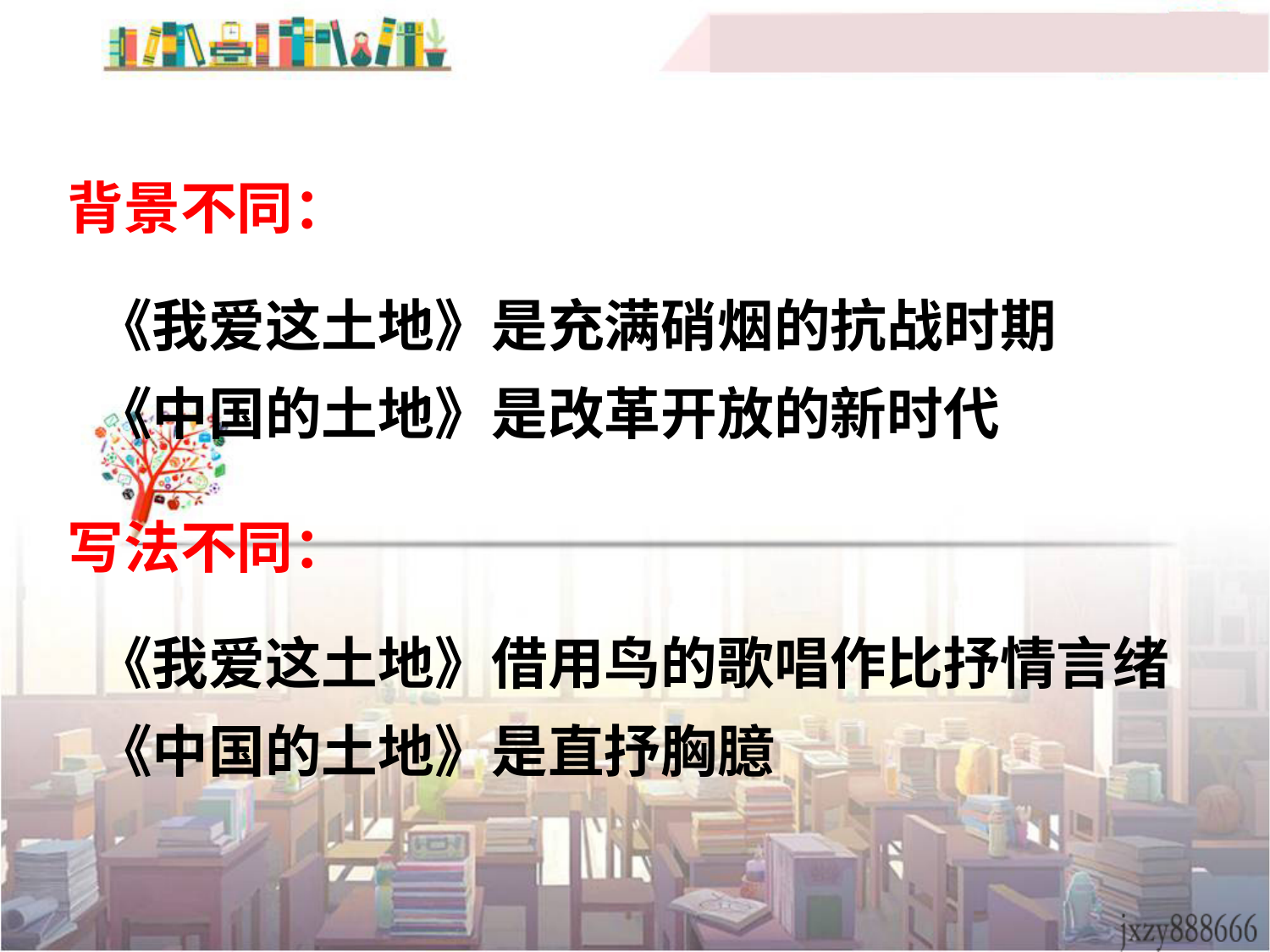

背景不同：
《我爱这土地》是充满硝烟的抗战时期
《中国的土地》是改革开放的新时代
写法不同：
《我爱这土地》借用鸟的歌唱作比抒情言绪《中国的土地》是直抒胸臆